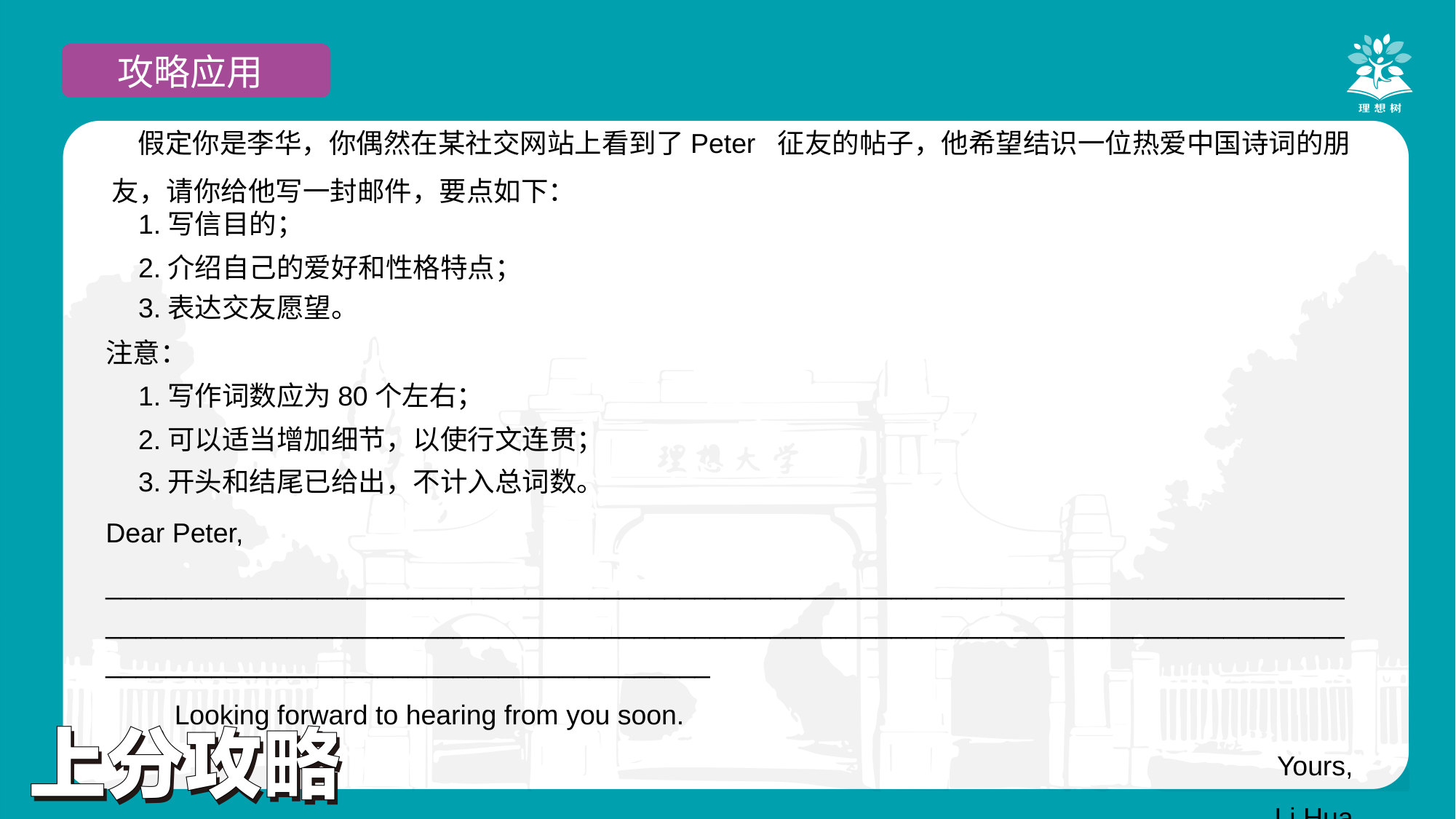

攻略应用
假定你是李华，你偶然在某社交网站上看到了Peter  征友的帖子，他希望结识一位热爱中国诗词的朋 友，请你给他写一封邮件，要点如下：
1.写信目的；
2.介绍自己的爱好和性格特点；
3.表达交友愿望。
注意：
1.写作词数应为80个左右；
2.可以适当增加细节，以使行文连贯；
3.开头和结尾已给出，不计入总词数。
Dear Peter,
____________________________________________________________________________________________________________________________________________________________________________________________________________
         Looking forward to hearing from you soon.
Yours,
Li Hua
示例